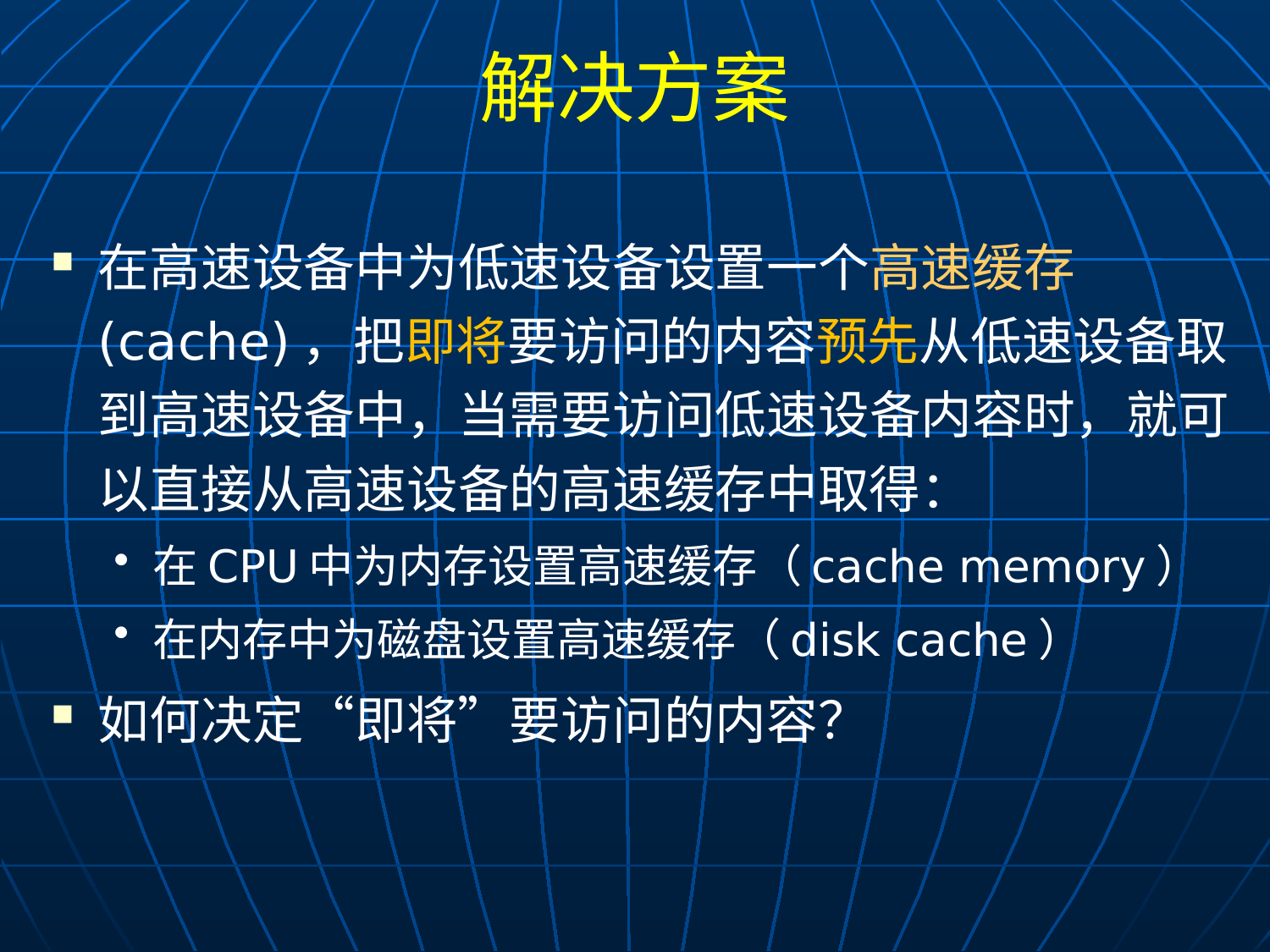

# 解决方案
在高速设备中为低速设备设置一个高速缓存(cache)，把即将要访问的内容预先从低速设备取到高速设备中，当需要访问低速设备内容时，就可以直接从高速设备的高速缓存中取得：
在CPU中为内存设置高速缓存（cache memory）
在内存中为磁盘设置高速缓存（disk cache）
如何决定“即将”要访问的内容？